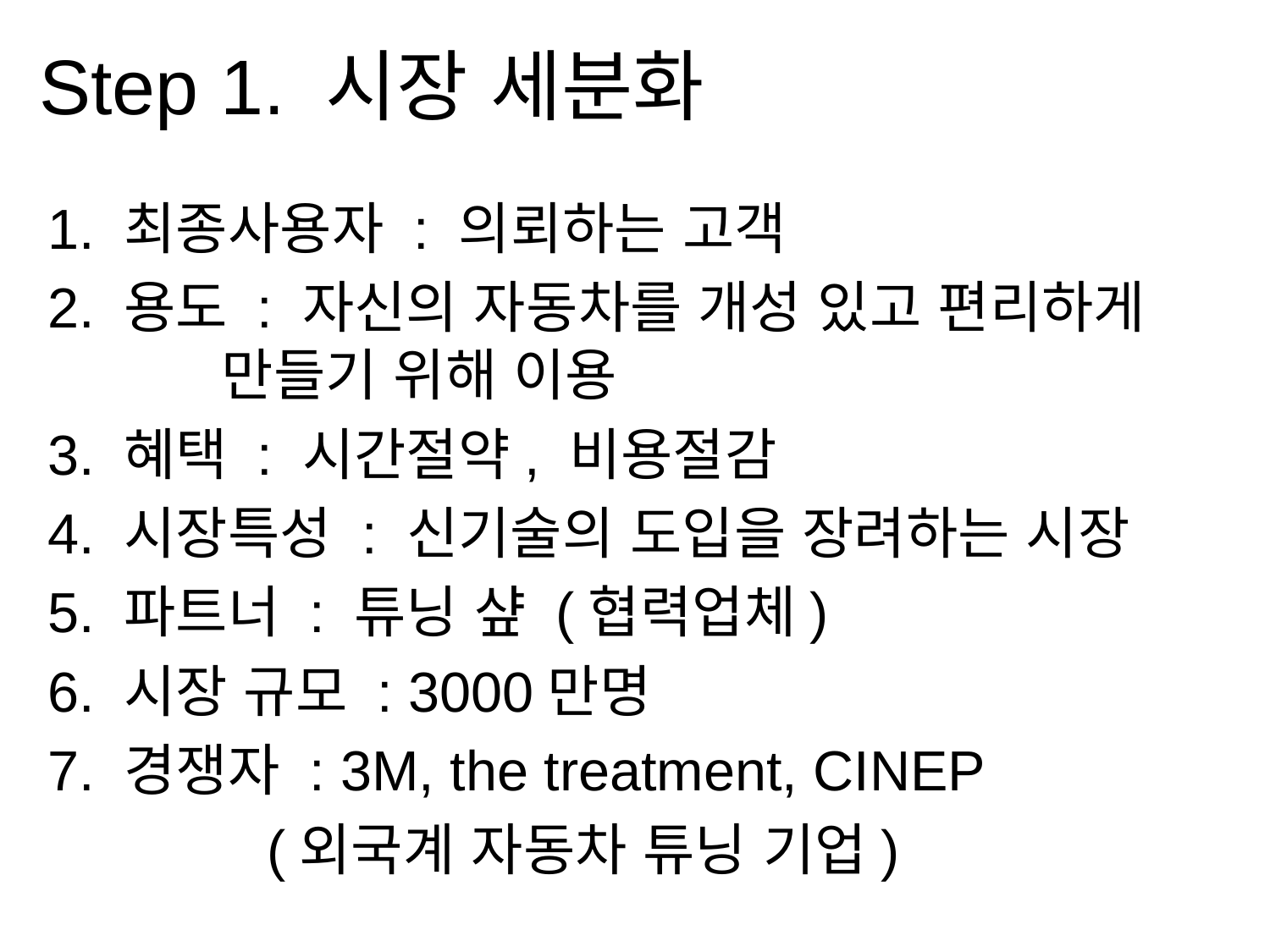

# Step 1. 시장 세분화
1. 최종사용자 : 의뢰하는 고객
2. 용도 : 자신의 자동차를 개성 있고 편리하게
           만들기 위해 이용
3. 혜택 : 시간절약, 비용절감
4. 시장특성 : 신기술의 도입을 장려하는 시장
5. 파트너 : 튜닝 샾 (협력업체)
6. 시장 규모 : 3000만명
7. 경쟁자 : 3M, the treatment, CINEP
              (외국계 자동차 튜닝 기업)